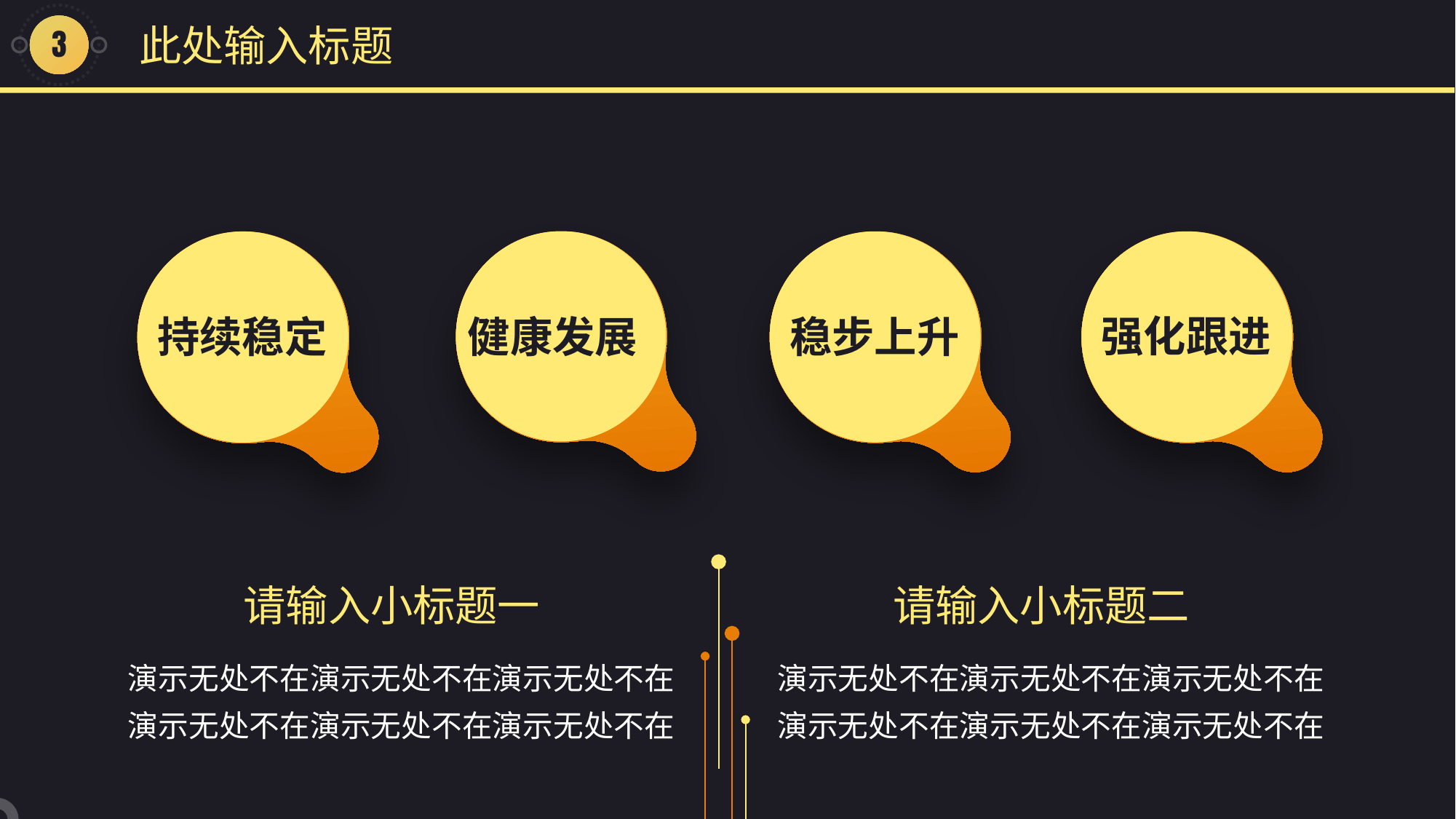

3

此处输入标题

强化跟进
持续稳定
健康发展
稳步上升
请输入小标题一
请输入小标题二
演示无处不在演示无处不在演示无处不在演示无处不在演示无处不在演示无处不在
演示无处不在演示无处不在演示无处不在演示无处不在演示无处不在演示无处不在